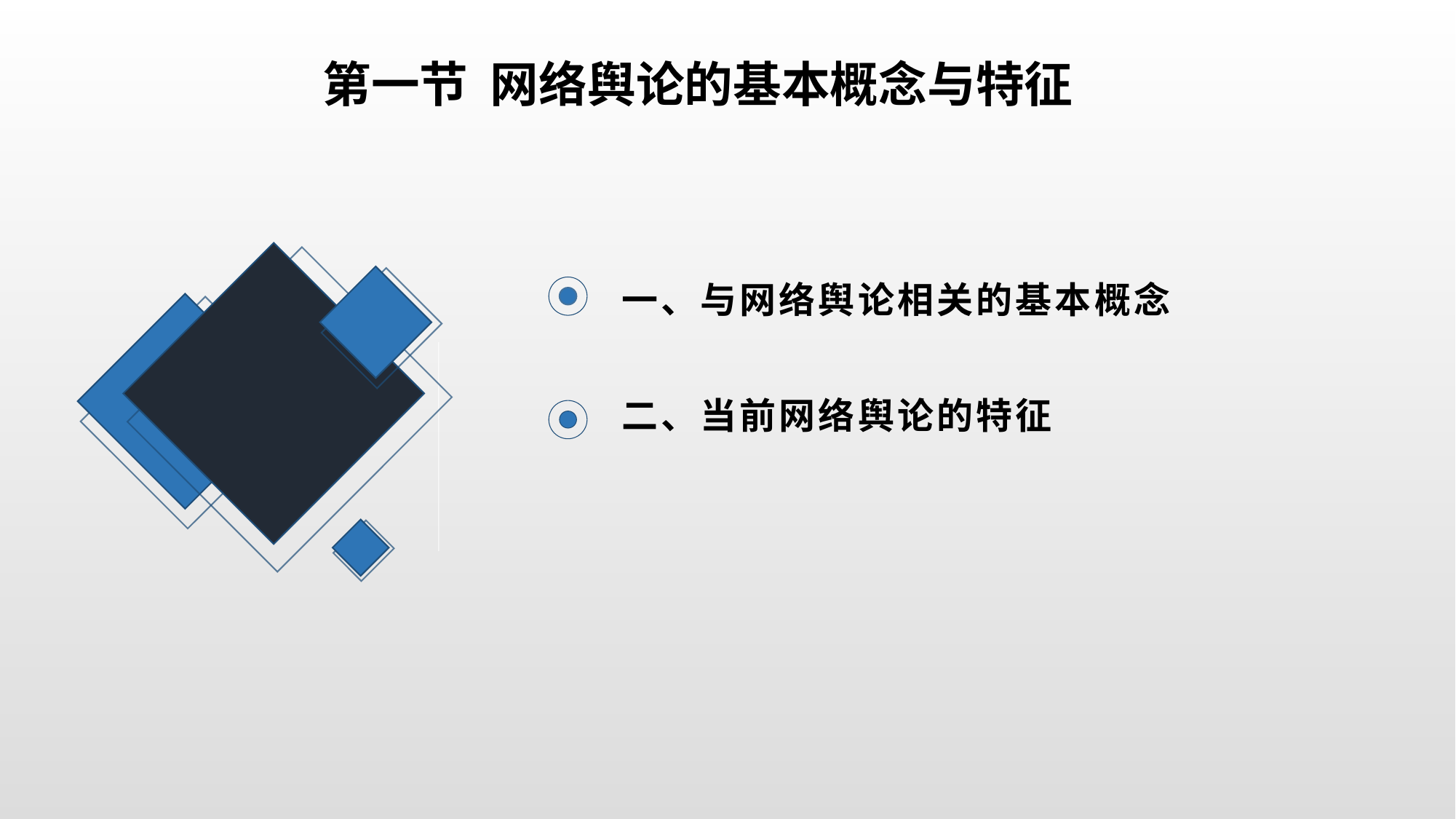

第一节  网络舆论的基本概念与特征

一、与网络舆论相关的基本概念
二、当前网络舆论的特征